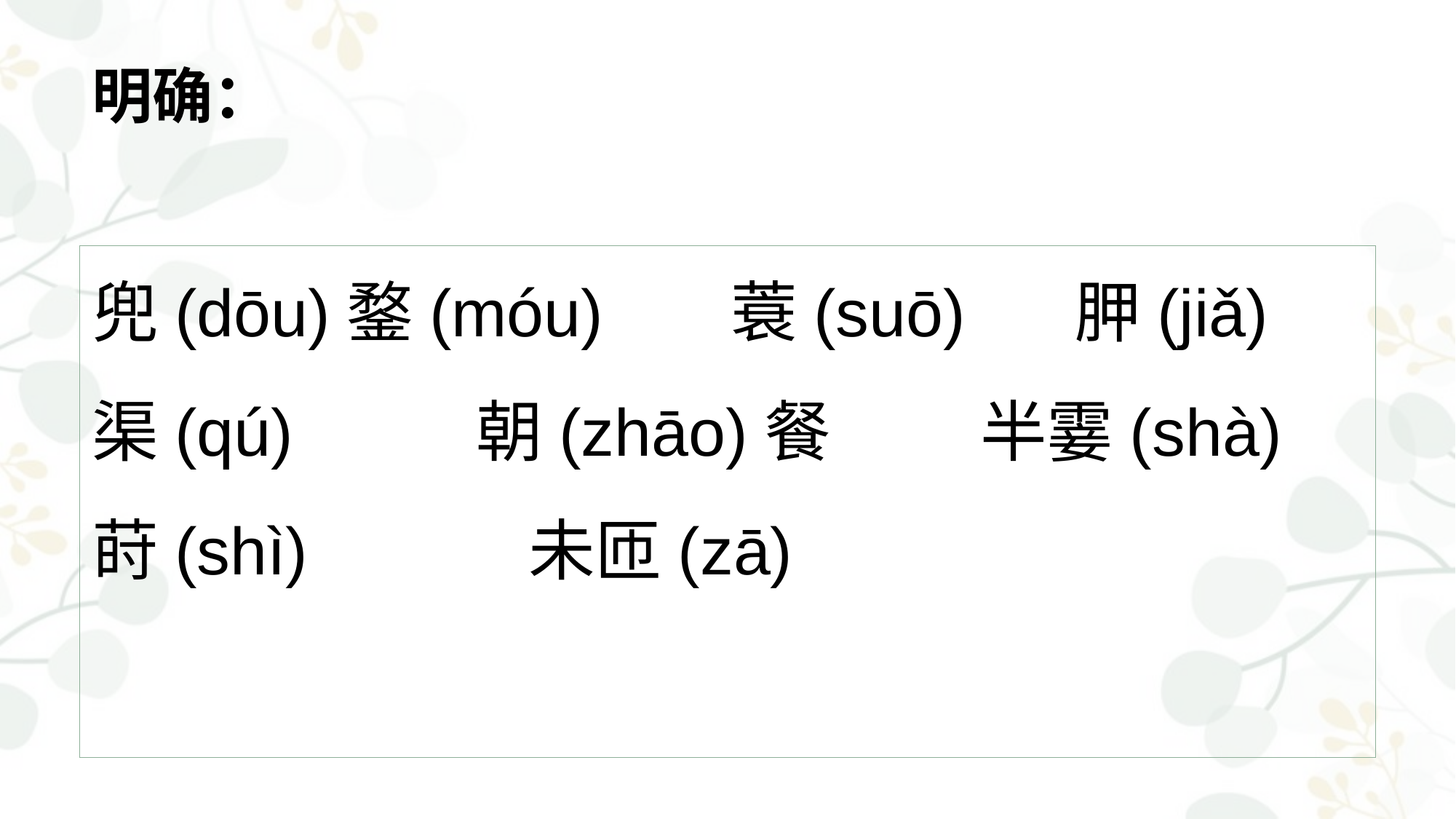

# 明确：
兜(dōu)鍪(móu)      蓑(suō)     胛(jiǎ)
渠(qú)         朝(zhāo)餐          半霎(shà)
莳(shì)           未匝(zā)